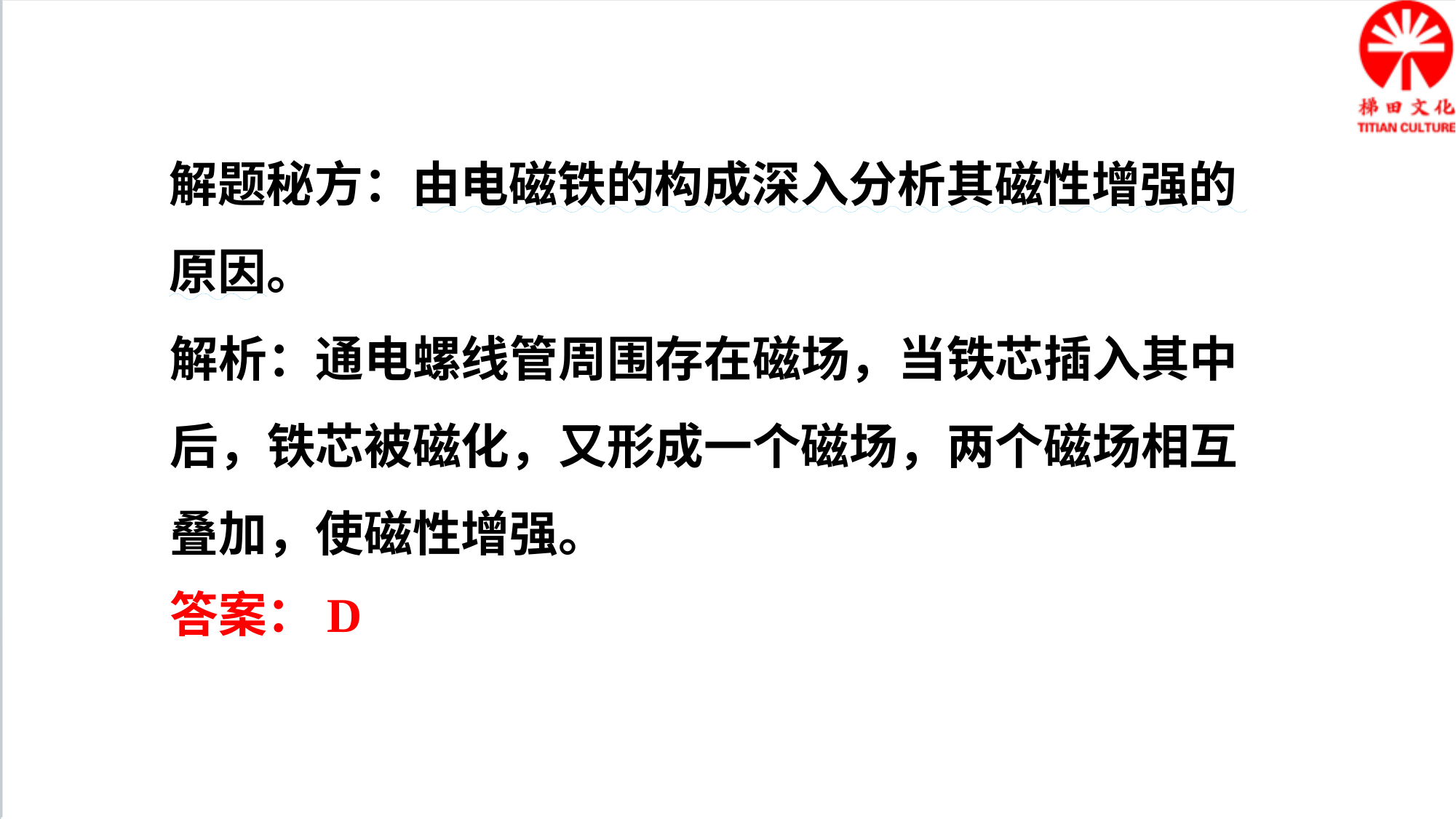

解题秘方：由电磁铁的构成深入分析其磁性增强的原因。
解析：通电螺线管周围存在磁场，当铁芯插入其中后，铁芯被磁化，又形成一个磁场，两个磁场相互叠加，使磁性增强。
答案：D